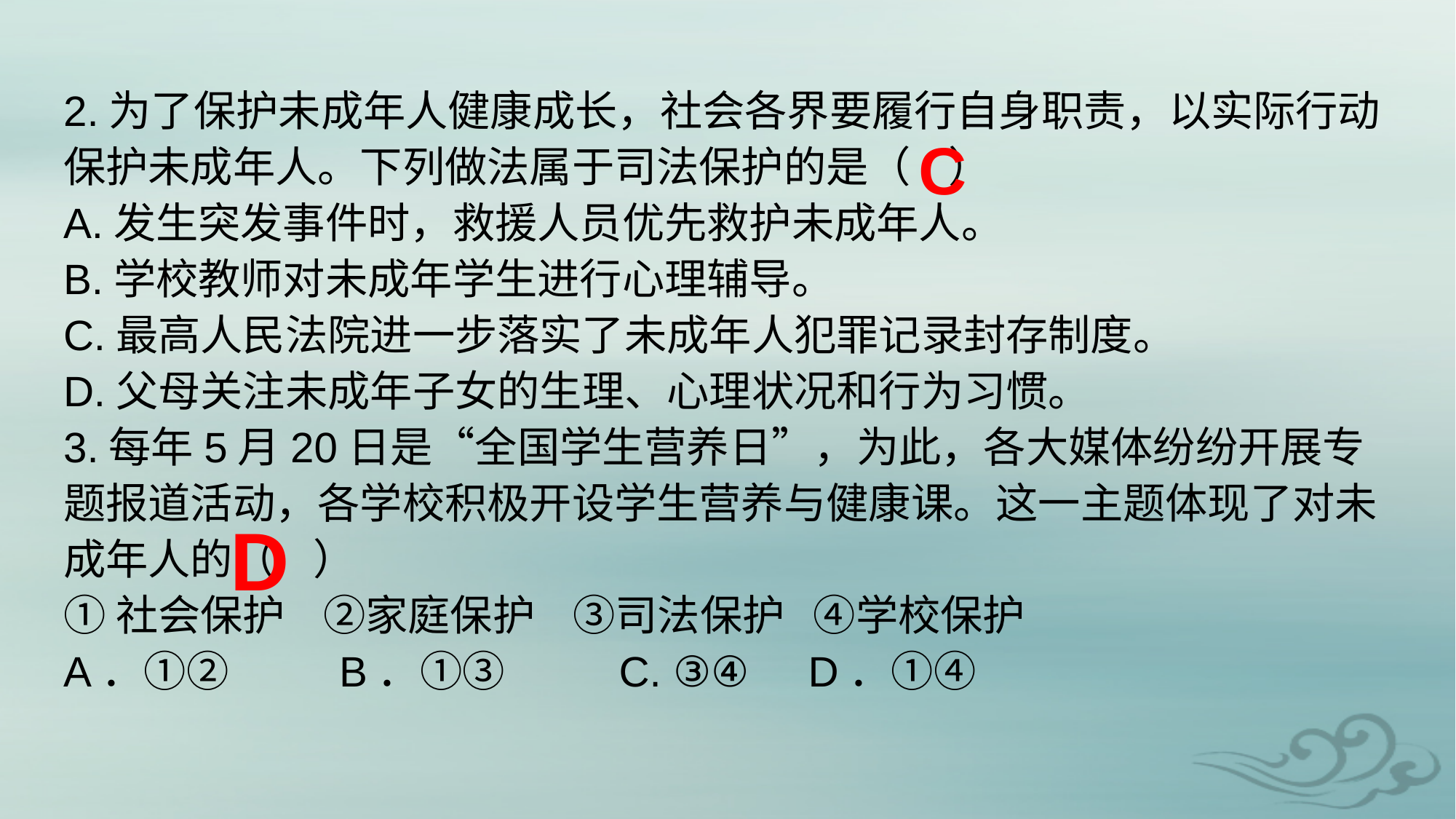

2.为了保护未成年人健康成长，社会各界要履行自身职责，以实际行动保护未成年人。下列做法属于司法保护的是（    ）
A.发生突发事件时，救援人员优先救护未成年人。
B.学校教师对未成年学生进行心理辅导。
C.最高人民法院进一步落实了未成年人犯罪记录封存制度。
D.父母关注未成年子女的生理、心理状况和行为习惯。
3.每年5月20日是“全国学生营养日”，为此，各大媒体纷纷开展专题报道活动，各学校积极开设学生营养与健康课。这一主题体现了对未成年人的（    ）
①社会保护    ②家庭保护    ③司法保护   ④学校保护
A．①②	     B．①③           C. ③④     D．①④

C
D